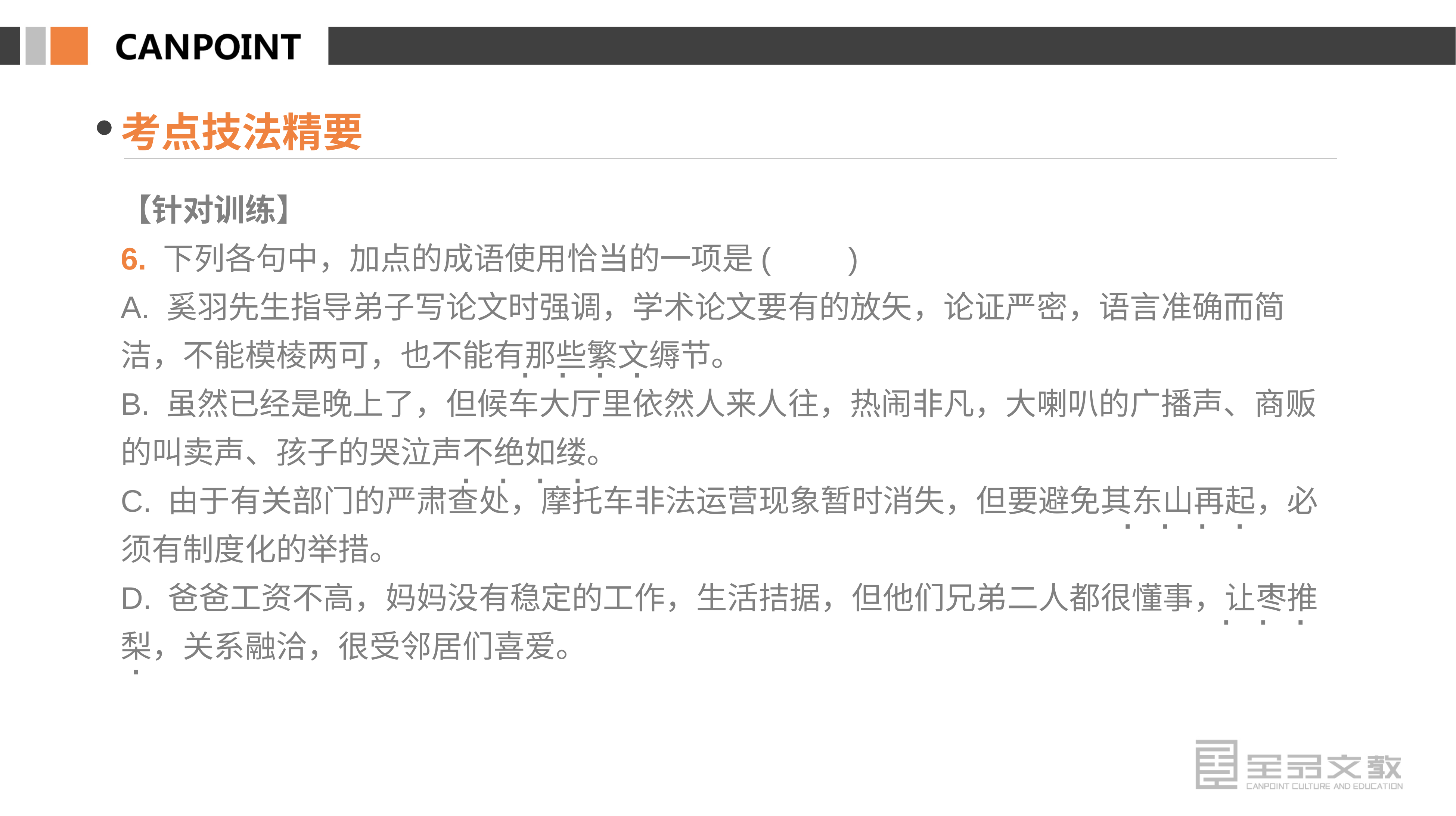

考点技法精要

【针对训练】
6. 下列各句中，加点的成语使用恰当的一项是(　　)
A. 奚羽先生指导弟子写论文时强调，学术论文要有的放矢，论证严密，语言准确而简洁，不能模棱两可，也不能有那些繁文缛节。
B. 虽然已经是晚上了，但候车大厅里依然人来人往，热闹非凡，大喇叭的广播声、商贩的叫卖声、孩子的哭泣声不绝如缕。
C. 由于有关部门的严肃查处，摩托车非法运营现象暂时消失，但要避免其东山再起，必须有制度化的举措。
D. 爸爸工资不高，妈妈没有稳定的工作，生活拮据，但他们兄弟二人都很懂事，让枣推梨，关系融洽，很受邻居们喜爱。
·  ·  ·  ·
·  ·  ·  ·
·  ·  ·  ·
·  ·  ·
·